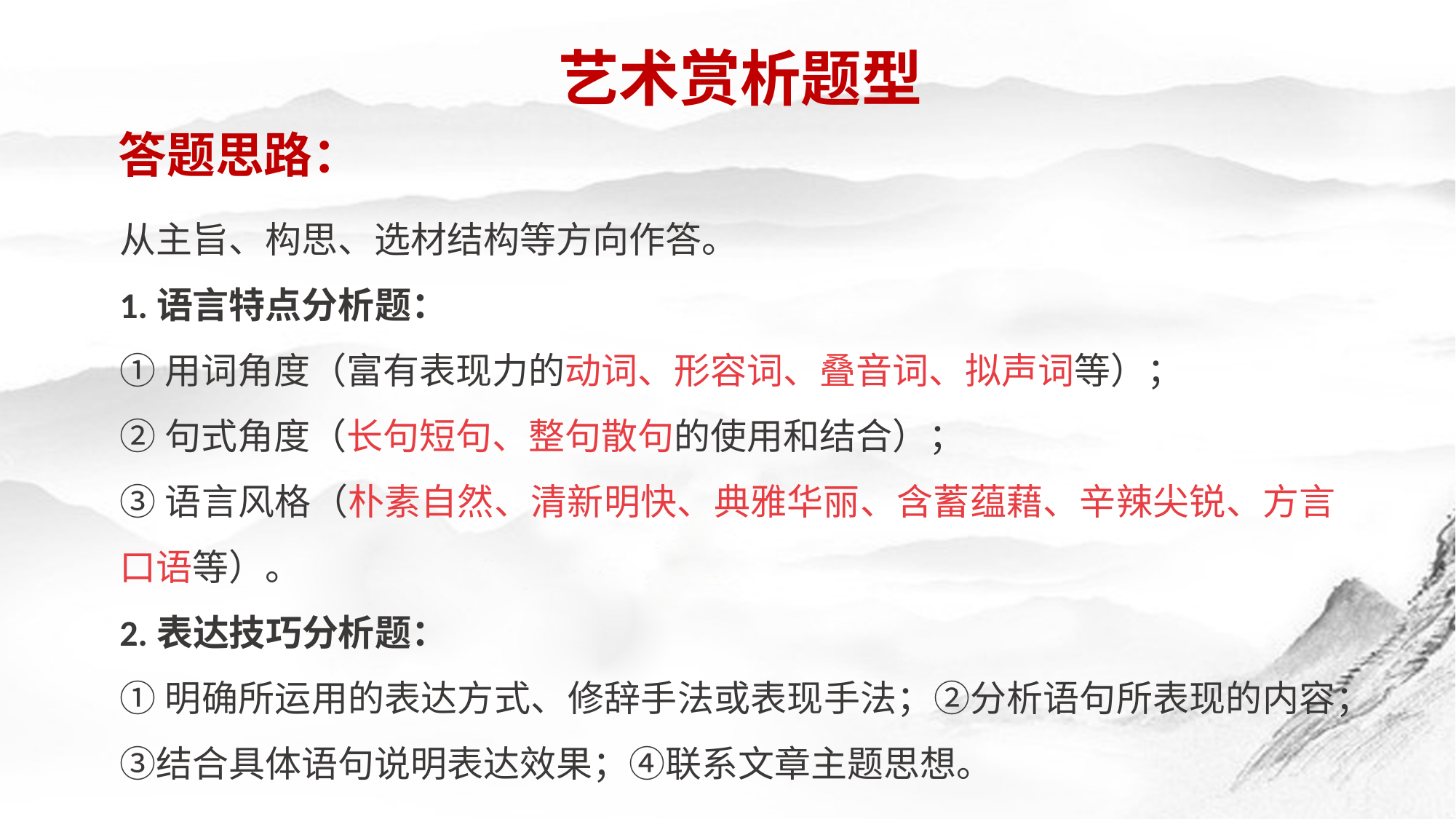

艺术赏析题型
答题思路：
从主旨、构思、选材结构等方向作答。
1.语言特点分析题：
①用词角度（富有表现力的动词、形容词、叠音词、拟声词等）；
②句式角度（长句短句、整句散句的使用和结合）；
③语言风格（朴素自然、清新明快、典雅华丽、含蓄蕴藉、辛辣尖锐、方言口语等）。
2.表达技巧分析题：
①明确所运用的表达方式、修辞手法或表现手法；②分析语句所表现的内容；③结合具体语句说明表达效果；④联系文章主题思想。